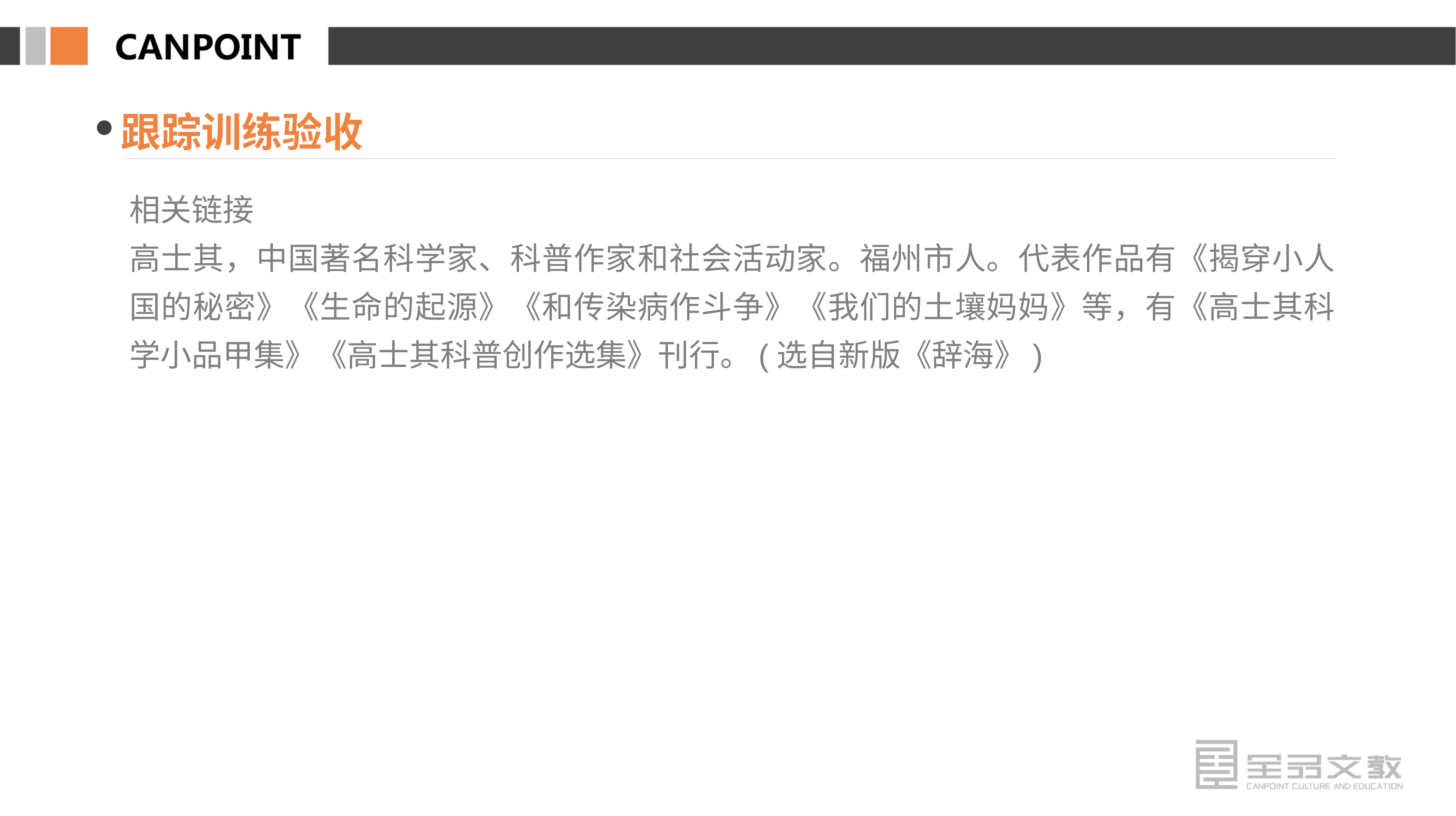

跟踪训练验收

相关链接
高士其，中国著名科学家、科普作家和社会活动家。福州市人。代表作品有《揭穿小人国的秘密》《生命的起源》《和传染病作斗争》《我们的土壤妈妈》等，有《高士其科学小品甲集》《高士其科普创作选集》刊行。(选自新版《辞海》)